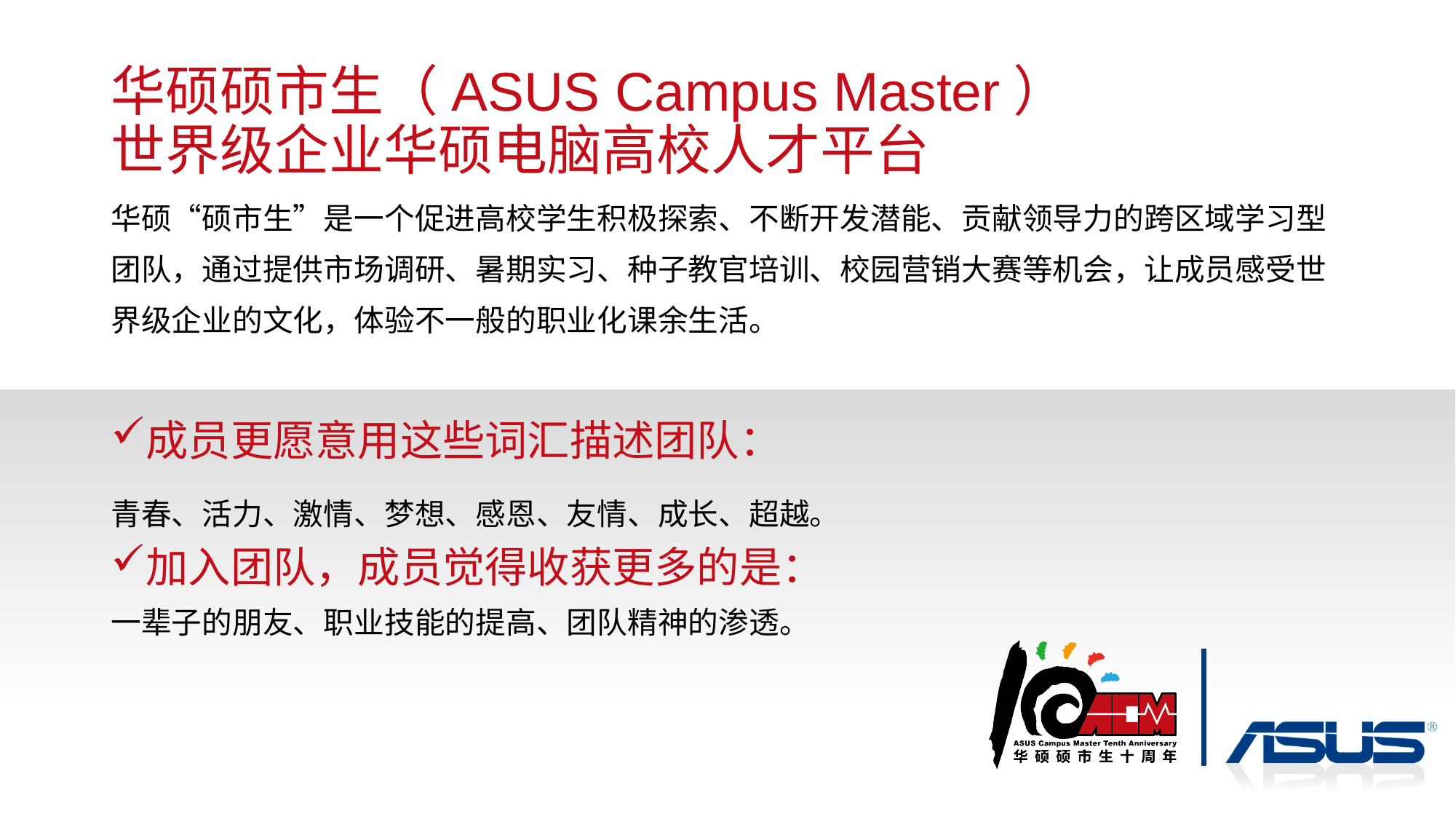

# 华硕硕市生（ASUS Campus Master） 世界级企业华硕电脑高校人才平台
华硕“硕市生”是一个促进高校学生积极探索、不断开发潜能、贡献领导力的跨区域学习型团队，通过提供市场调研、暑期实习、种子教官培训、校园营销大赛等机会，让成员感受世界级企业的文化，体验不一般的职业化课余生活。

成员更愿意用这些词汇描述团队：
青春、活力、激情、梦想、感恩、友情、成长、超越。
加入团队，成员觉得收获更多的是：
一辈子的朋友、职业技能的提高、团队精神的渗透。